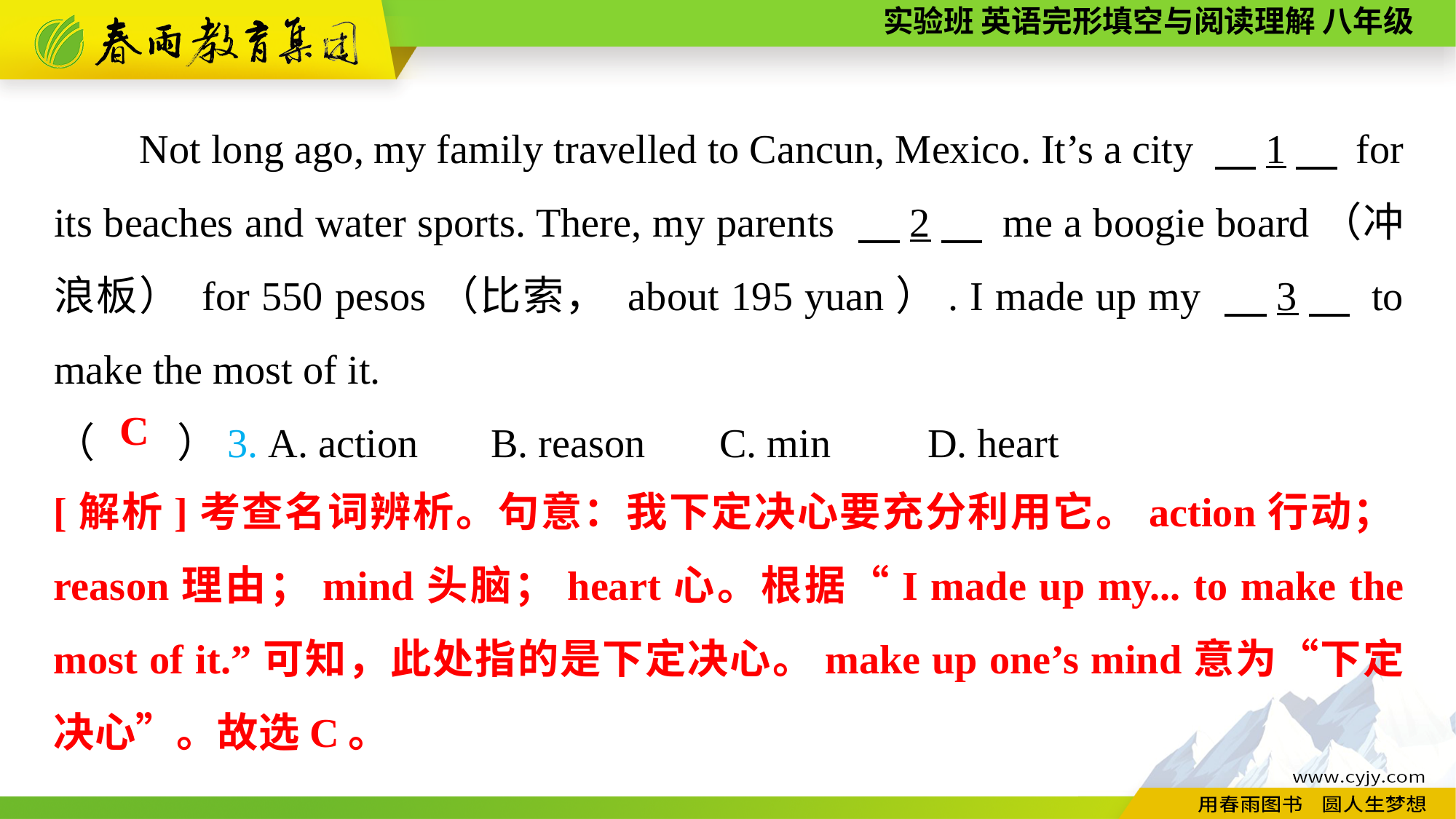

Not long ago, my family travelled to Cancun, Mexico. It’s a city 　1　 for its beaches and water sports. There, my parents 　2　 me a boogie board（冲浪板） for 550 pesos（比索， about 195 yuan）. I made up my 　3　 to make the most of it.
（　　）3. A. action	B. reason	 C. min         	D. heart
C
[解析]考查名词辨析。句意：我下定决心要充分利用它。action行动；reason理由；mind头脑；heart心。根据“I made up my... to make the most of it.”可知，此处指的是下定决心。make up one’s mind意为“下定决心”。故选C。